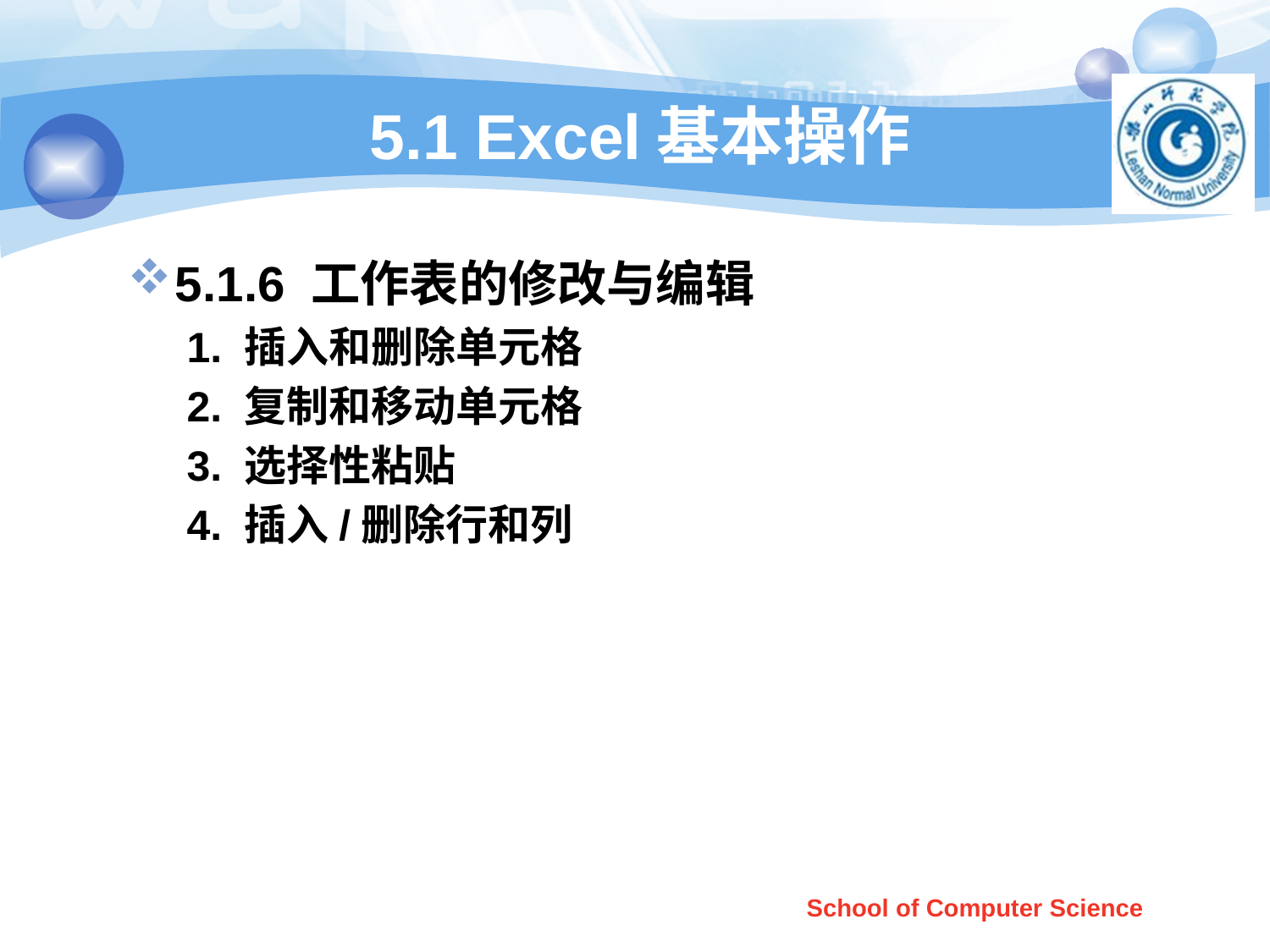

# 5.1 Excel基本操作
5.1.6 工作表的修改与编辑
     1. 插入和删除单元格
     2. 复制和移动单元格
     3. 选择性粘贴
     4. 插入/删除行和列

School of Computer Science